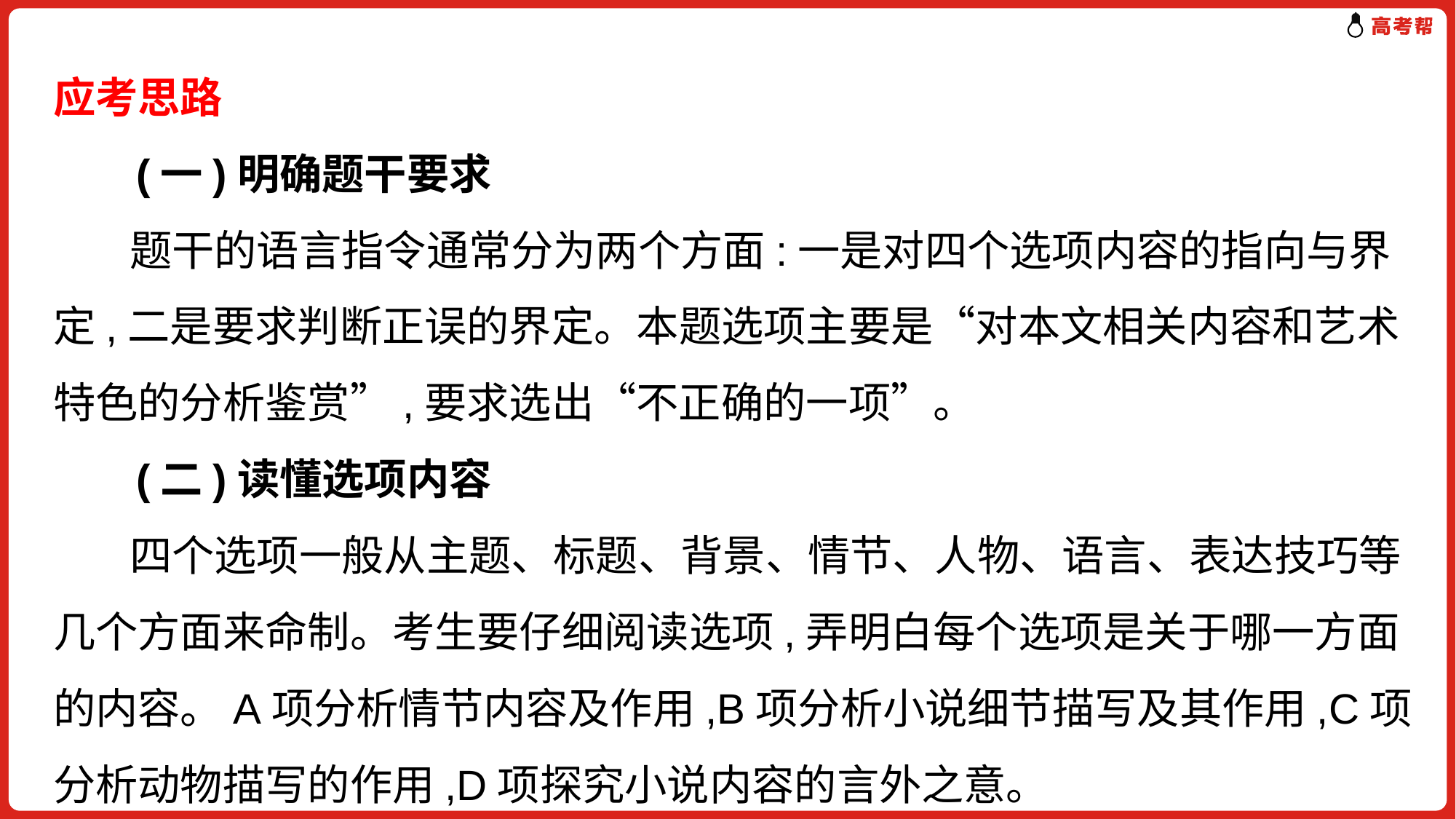

应考思路
       (一)明确题干要求
       题干的语言指令通常分为两个方面:一是对四个选项内容的指向与界定,二是要求判断正误的界定。本题选项主要是“对本文相关内容和艺术特色的分析鉴赏”,要求选出“不正确的一项”。
       (二)读懂选项内容
       四个选项一般从主题、标题、背景、情节、人物、语言、表达技巧等几个方面来命制。考生要仔细阅读选项,弄明白每个选项是关于哪一方面的内容。A项分析情节内容及作用,B项分析小说细节描写及其作用,C项分析动物描写的作用,D项探究小说内容的言外之意。